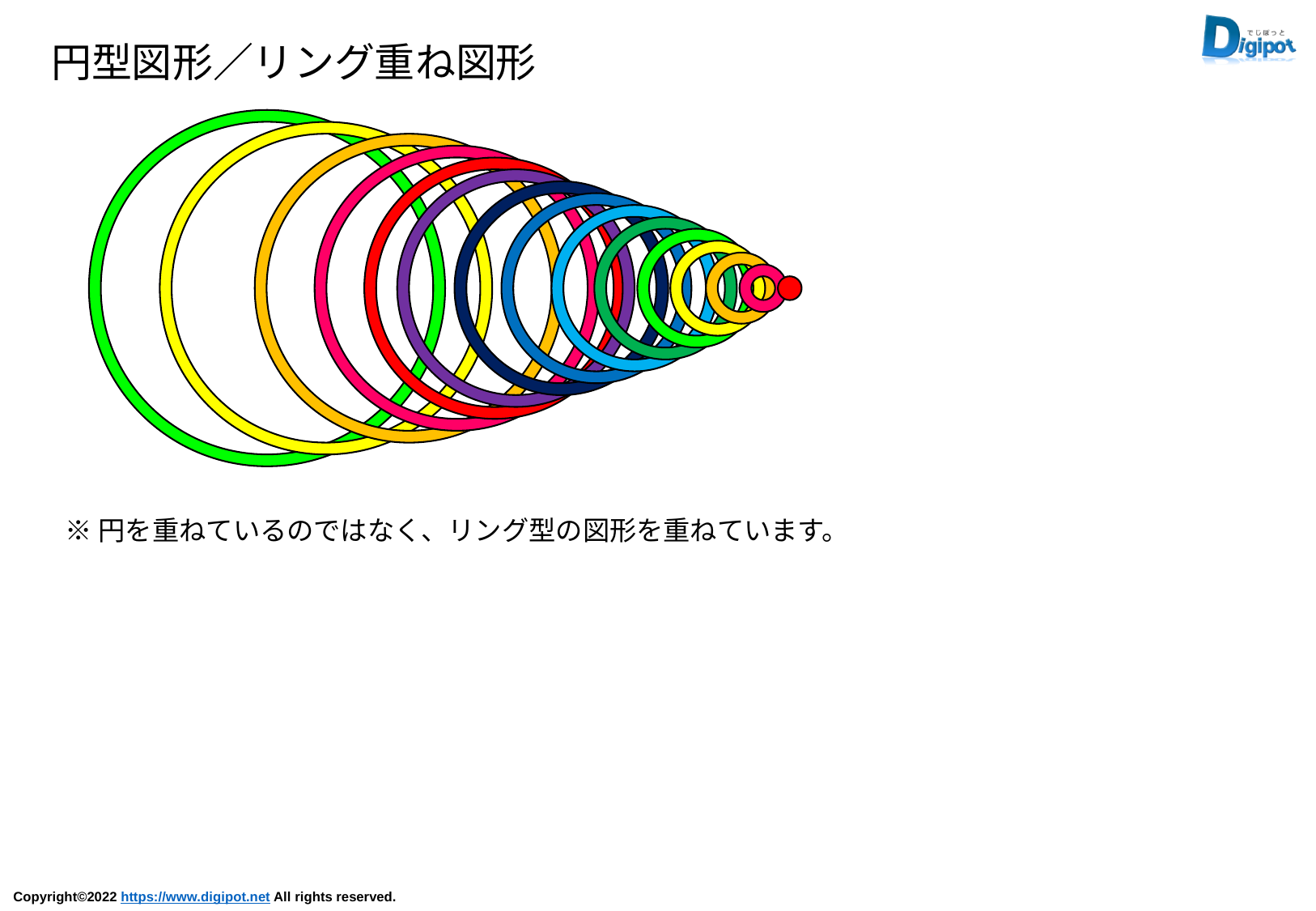

円型図形／リング重ね図形

※円を重ねているのではなく、リング型の図形を重ねています。